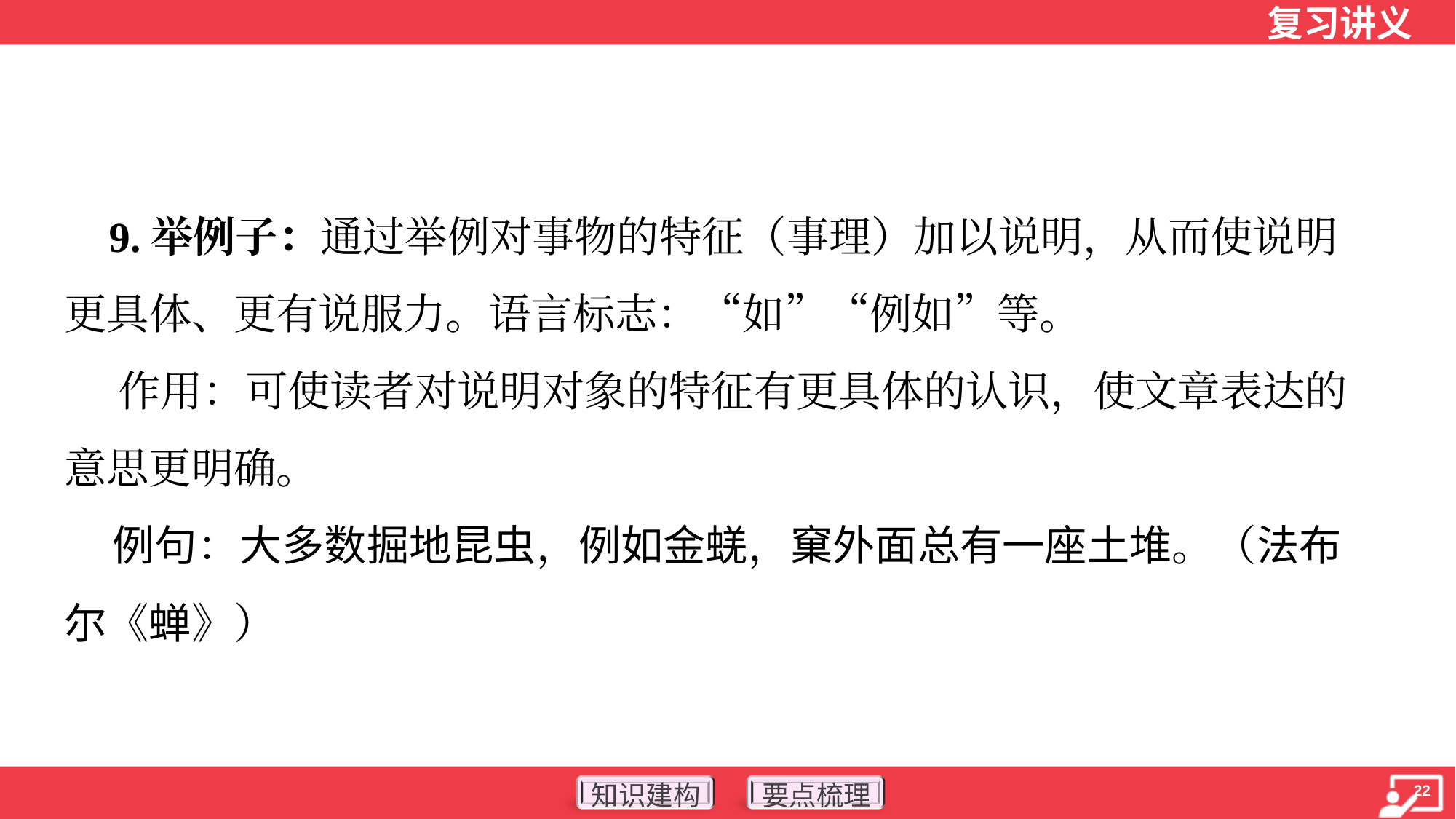

9.举例子：通过举例对事物的特征（事理）加以说明，从而使说明
更具体、更有说服力。语言标志：“如”“例如”等。
    作用：可使读者对说明对象的特征有更具体的认识，使文章表达的
意思更明确。
    例句：大多数掘地昆虫，例如金蜣，窠外面总有一座土堆。（法布
尔《蝉》）